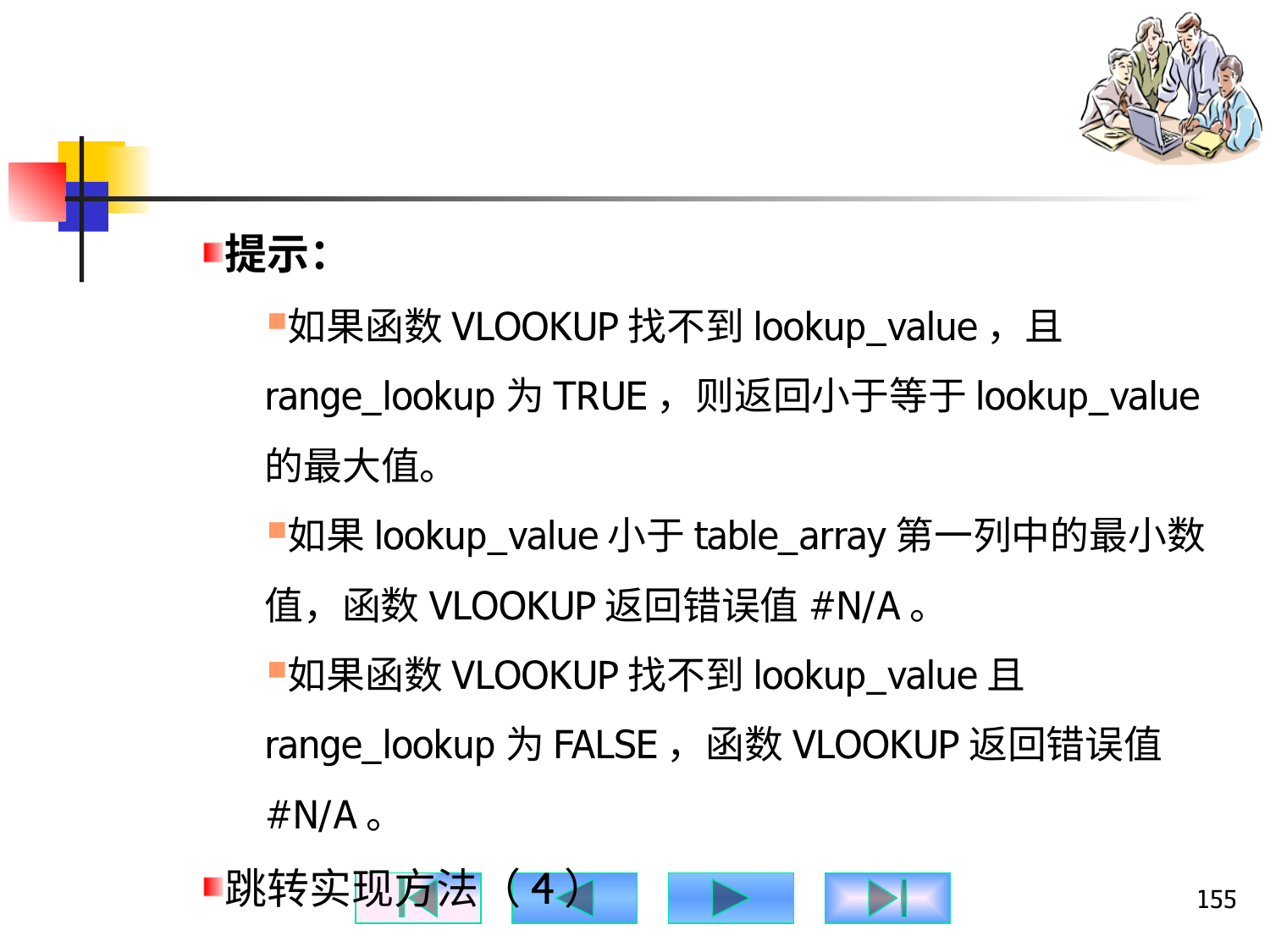

#
提示：
如果函数VLOOKUP找不到lookup_value，且range_lookup为TRUE，则返回小于等于lookup_value的最大值。
如果lookup_value小于table_array第一列中的最小数值，函数VLOOKUP返回错误值#N/A。
如果函数VLOOKUP找不到lookup_value且range_lookup为FALSE，函数VLOOKUP返回错误值#N/A。
跳转实现方法（4）

155